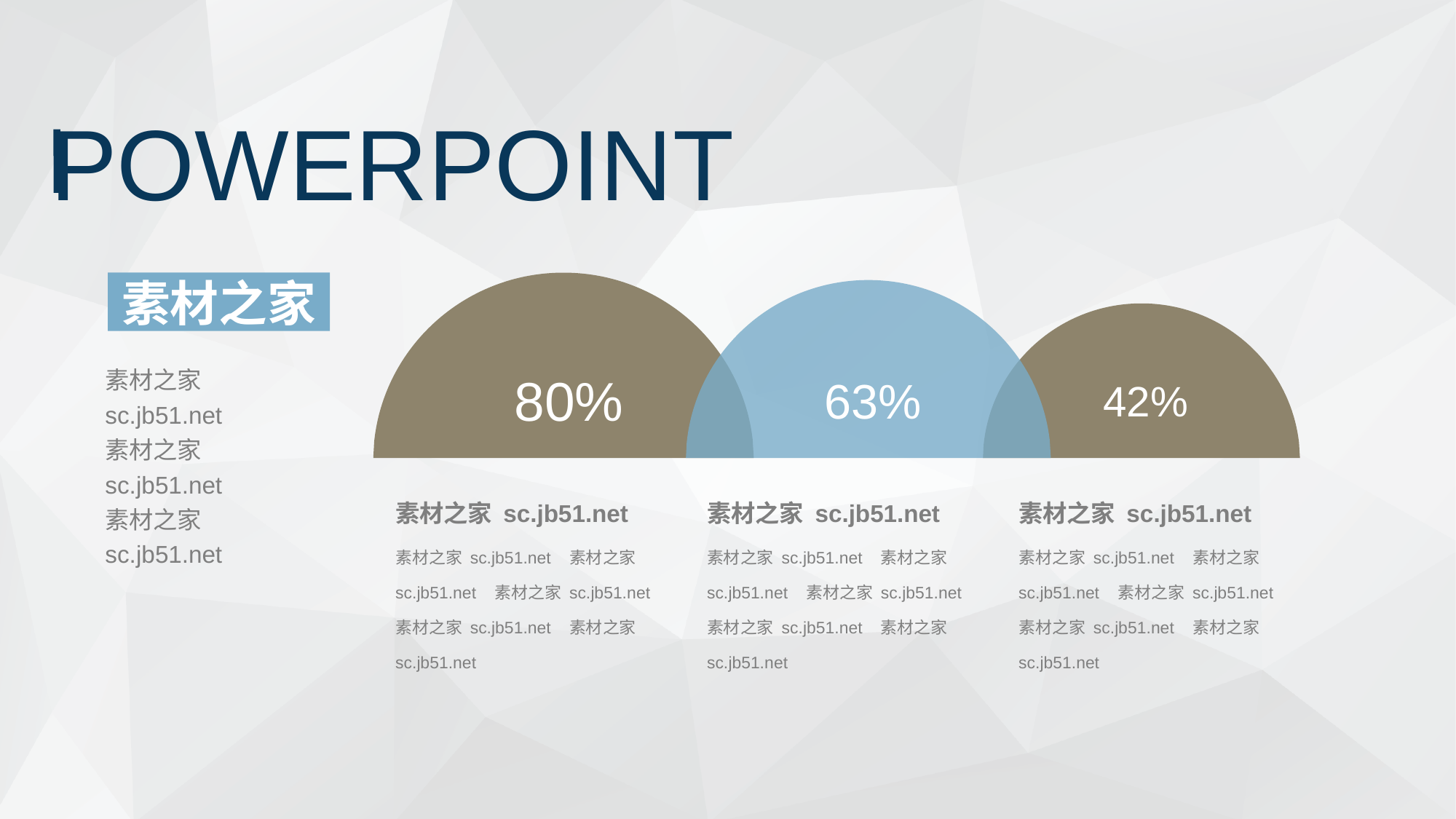

POWERPOINT

素材之家

素材之家 sc.jb51.net
素材之家 sc.jb51.net
素材之家 sc.jb51.net
80%
63%
42%
素材之家 sc.jb51.net
素材之家 sc.jb51.net
素材之家 sc.jb51.net
素材之家 sc.jb51.net   素材之家 sc.jb51.net   素材之家 sc.jb51.net   素材之家 sc.jb51.net   素材之家 sc.jb51.net
素材之家 sc.jb51.net   素材之家 sc.jb51.net   素材之家 sc.jb51.net   素材之家 sc.jb51.net   素材之家 sc.jb51.net
素材之家 sc.jb51.net   素材之家 sc.jb51.net   素材之家 sc.jb51.net   素材之家 sc.jb51.net   素材之家 sc.jb51.net